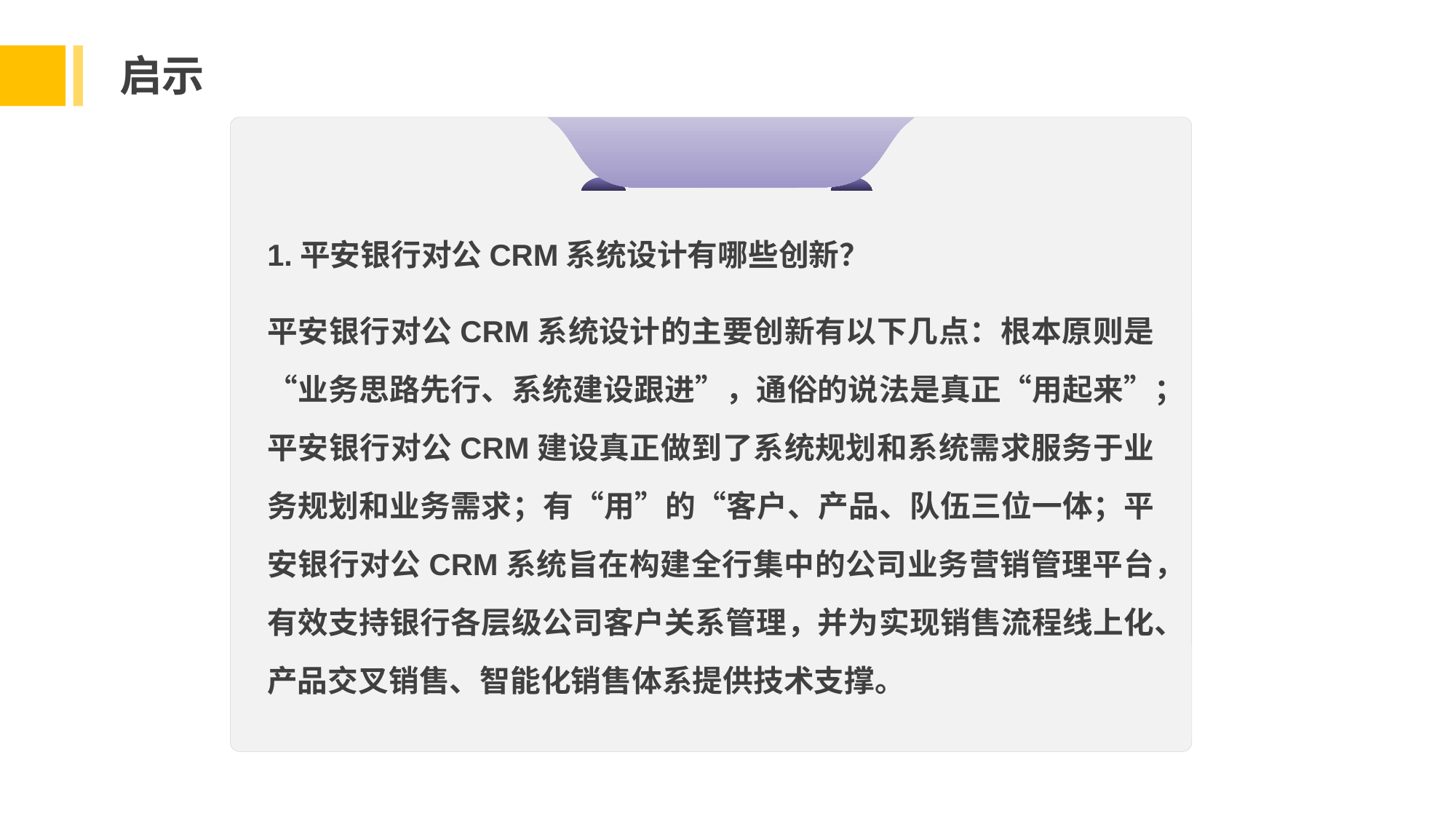

启示

1.平安银行对公CRM系统设计有哪些创新？
平安银行对公CRM系统设计的主要创新有以下几点：根本原则是“业务思路先行、系统建设跟进”，通俗的说法是真正“用起来”；平安银行对公CRM建设真正做到了系统规划和系统需求服务于业务规划和业务需求；有“用”的“客户、产品、队伍三位一体；平安银行对公CRM系统旨在构建全行集中的公司业务营销管理平台，有效支持银行各层级公司客户关系管理，并为实现销售流程线上化、产品交叉销售、智能化销售体系提供技术支撑。